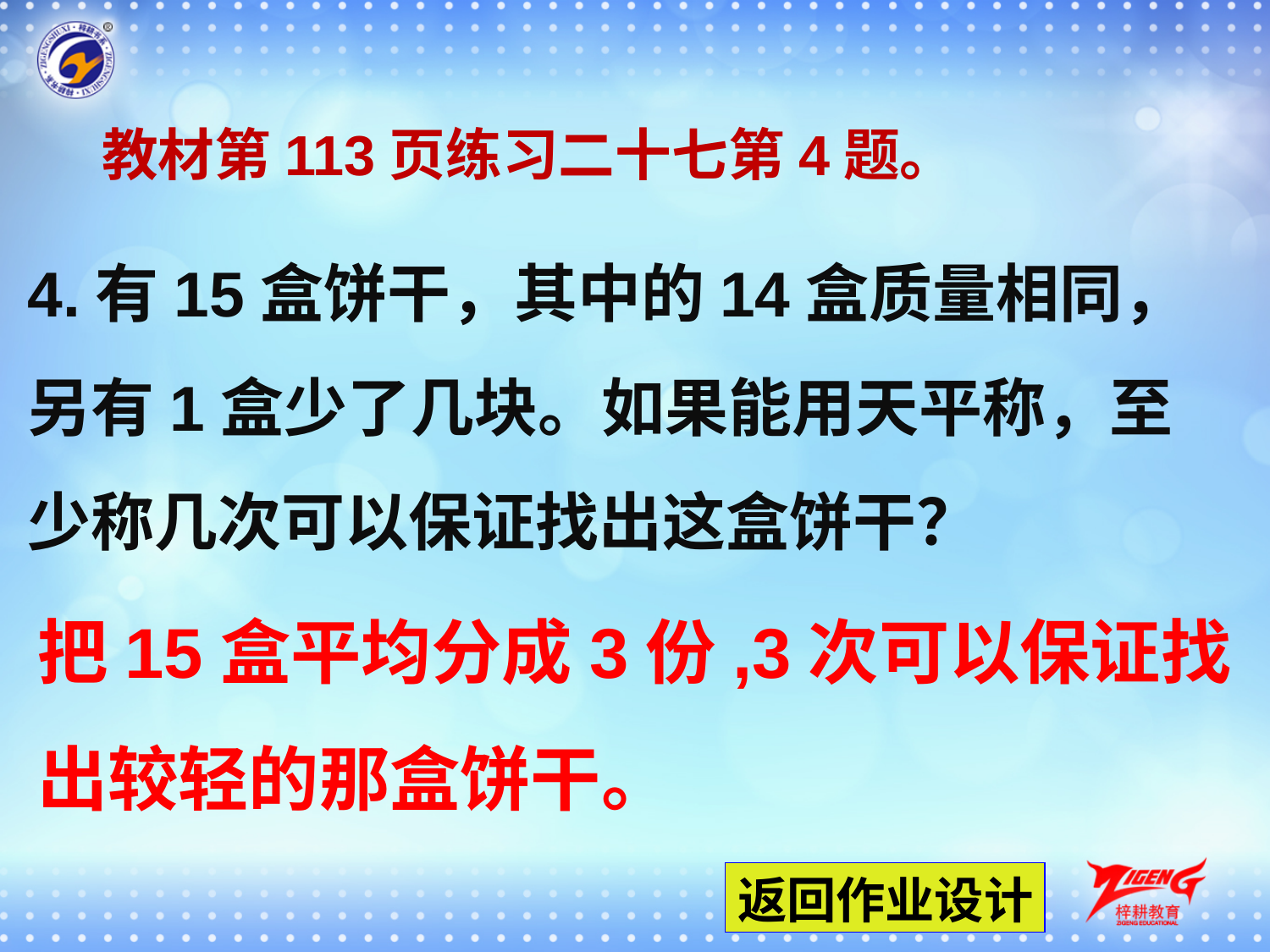

教材第113页练习二十七第4题。
4.有15盒饼干，其中的14盒质量相同，另有1盒少了几块。如果能用天平称，至少称几次可以保证找出这盒饼干？
把15盒平均分成3份,3次可以保证找出较轻的那盒饼干。

返回作业设计